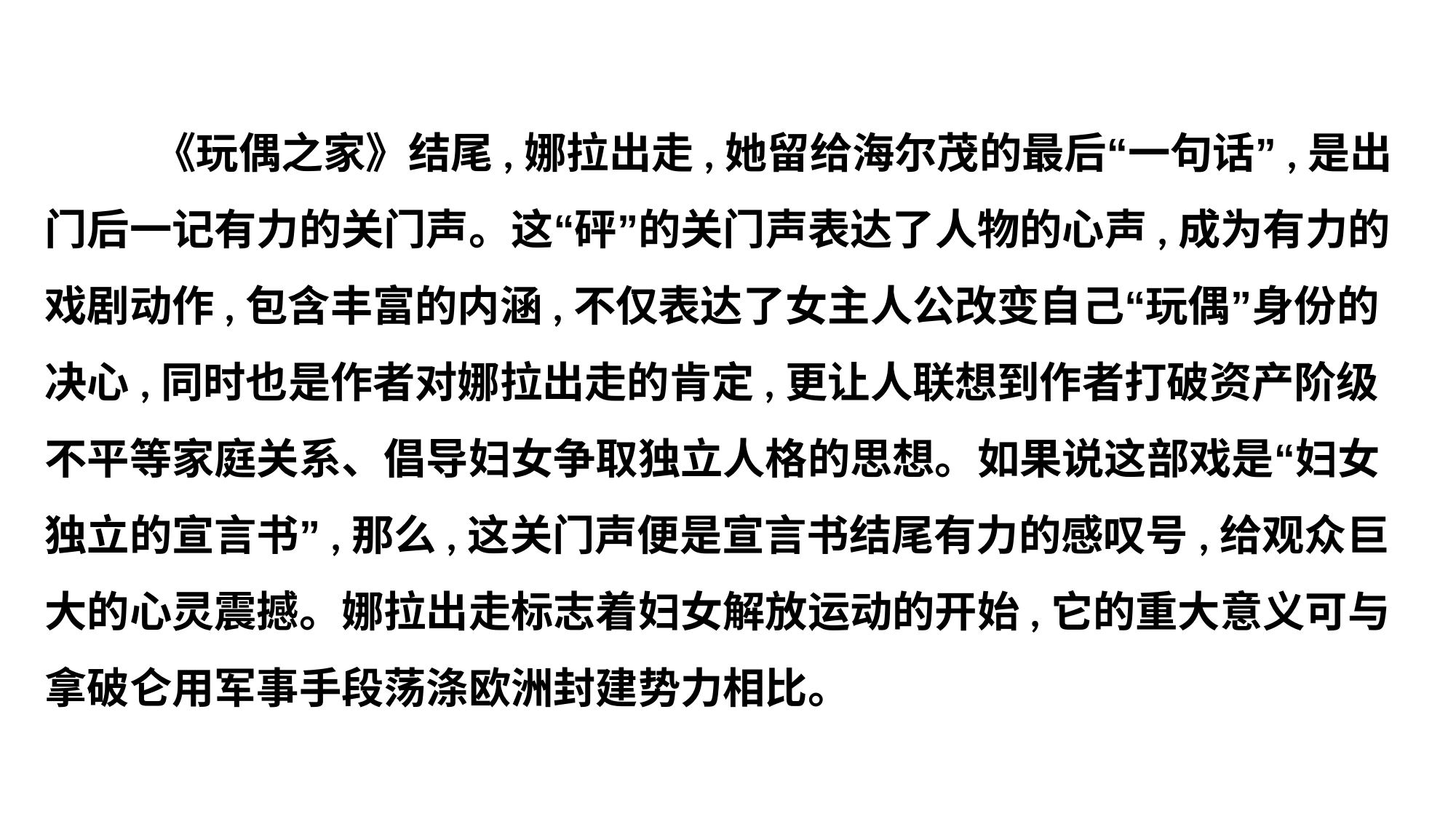

《玩偶之家》结尾,娜拉出走,她留给海尔茂的最后“一句话”,是出门后一记有力的关门声。这“砰”的关门声表达了人物的心声,成为有力的戏剧动作,包含丰富的内涵,不仅表达了女主人公改变自己“玩偶”身份的决心,同时也是作者对娜拉出走的肯定,更让人联想到作者打破资产阶级不平等家庭关系、倡导妇女争取独立人格的思想。如果说这部戏是“妇女独立的宣言书”,那么,这关门声便是宣言书结尾有力的感叹号,给观众巨大的心灵震撼。娜拉出走标志着妇女解放运动的开始,它的重大意义可与拿破仑用军事手段荡涤欧洲封建势力相比。